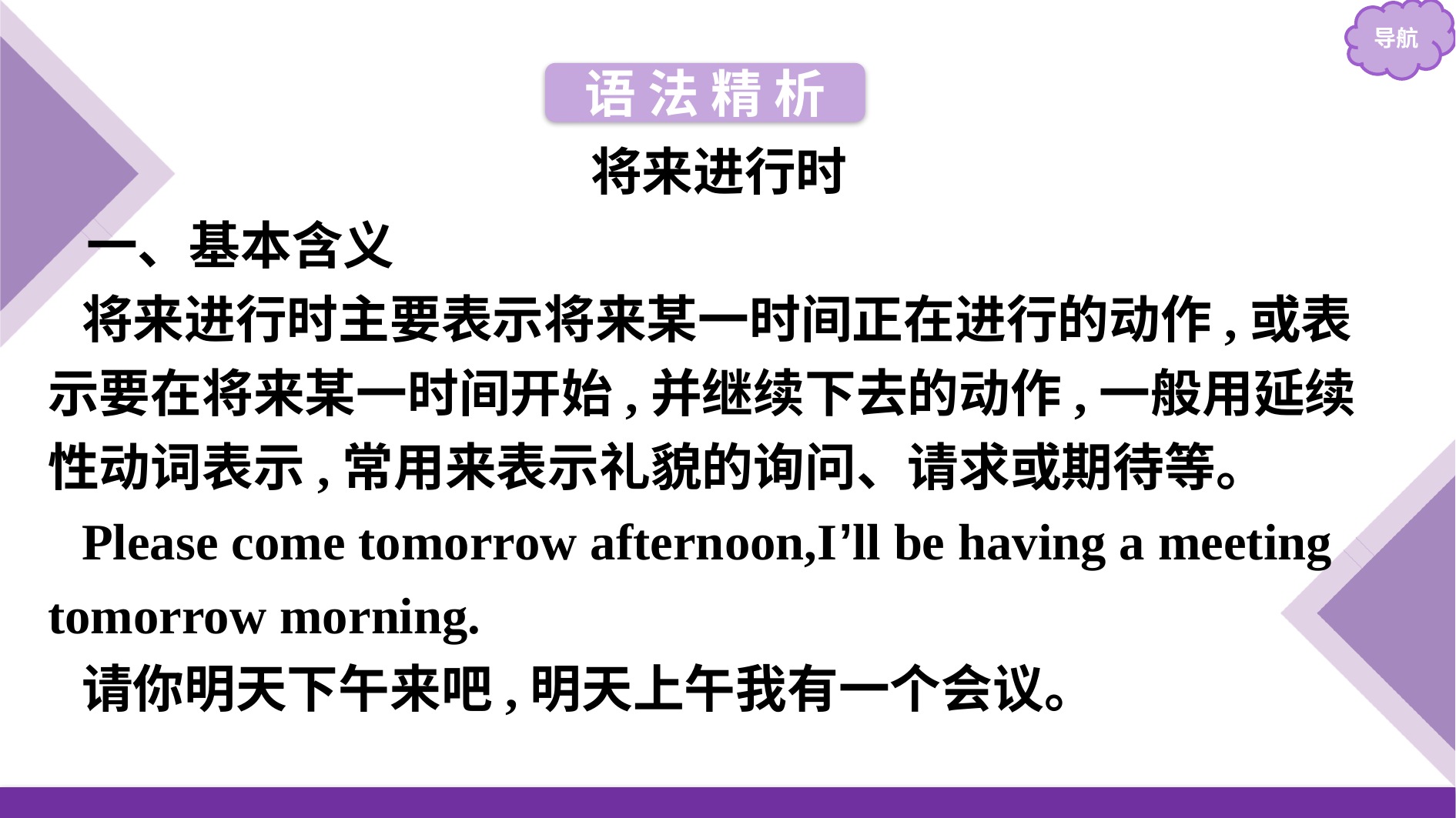

语 法 精 析
将来进行时
一、基本含义
将来进行时主要表示将来某一时间正在进行的动作,或表示要在将来某一时间开始,并继续下去的动作,一般用延续性动词表示,常用来表示礼貌的询问、请求或期待等。
Please come tomorrow afternoon,I’ll be having a meeting tomorrow morning.
请你明天下午来吧,明天上午我有一个会议。